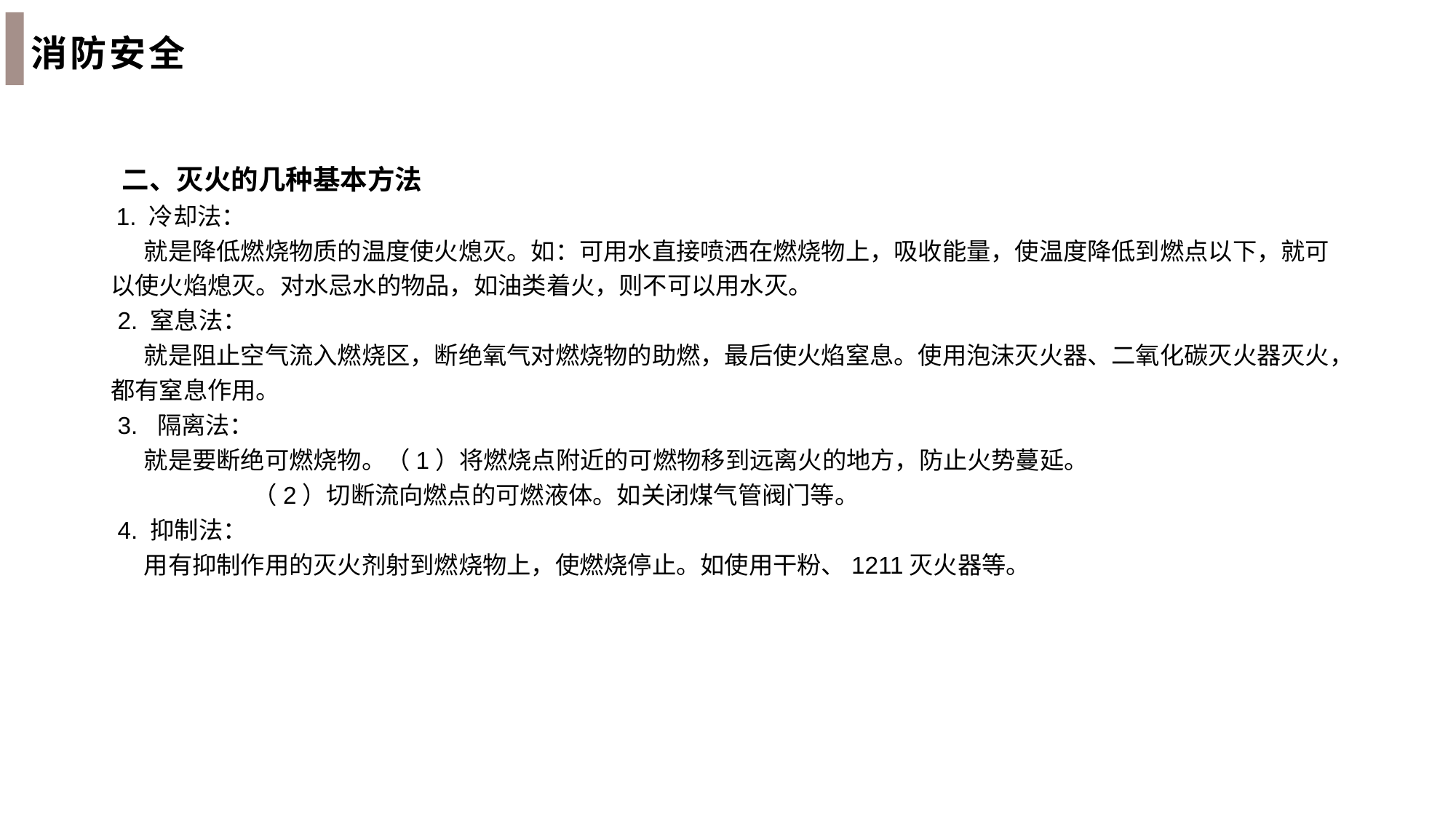

消防安全
 二、灭火的几种基本方法
 1. 冷却法：
     就是降低燃烧物质的温度使火熄灭。如：可用水直接喷洒在燃烧物上，吸收能量，使温度降低到燃点以下，就可以使火焰熄灭。对水忌水的物品，如油类着火，则不可以用水灭。
 2. 窒息法：
     就是阻止空气流入燃烧区，断绝氧气对燃烧物的助燃，最后使火焰窒息。使用泡沫灭火器、二氧化碳灭火器灭火，都有窒息作用。
 3.  隔离法：
     就是要断绝可燃烧物。（1）将燃烧点附近的可燃物移到远离火的地方，防止火势蔓延。
                         （2）切断流向燃点的可燃液体。如关闭煤气管阀门等。
 4. 抑制法：
     用有抑制作用的灭火剂射到燃烧物上，使燃烧停止。如使用干粉、1211灭火器等。